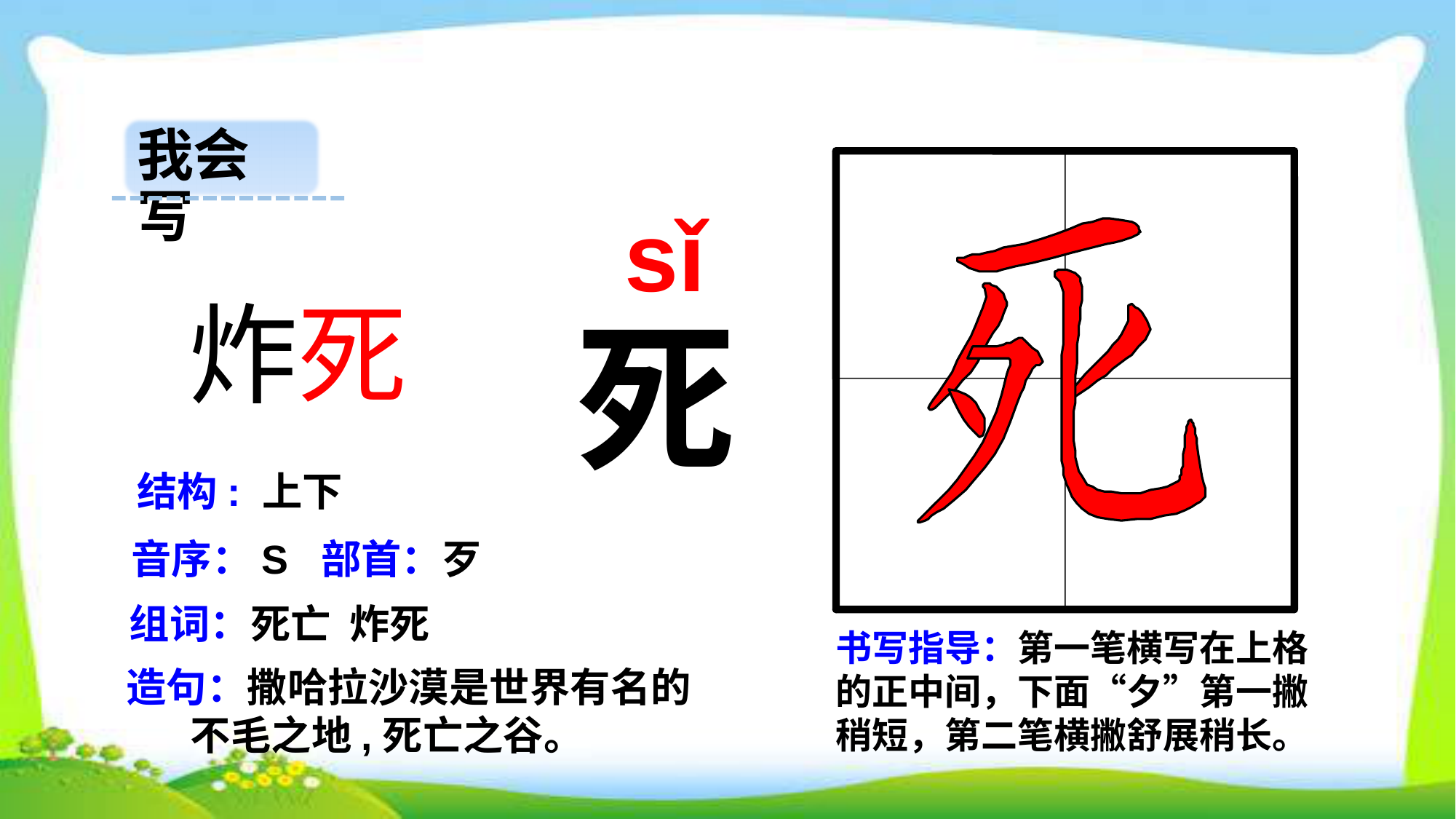

我会写

   sǐ

 炸死

死

结构: 上下
音序：S  部首：歹

组词：死亡  炸死
书写指导：第一笔横写在上格的正中间，下面“夕”第一撇稍短，第二笔横撇舒展稍长。

造句：撒哈拉沙漠是世界有名的
      不毛之地,死亡之谷。